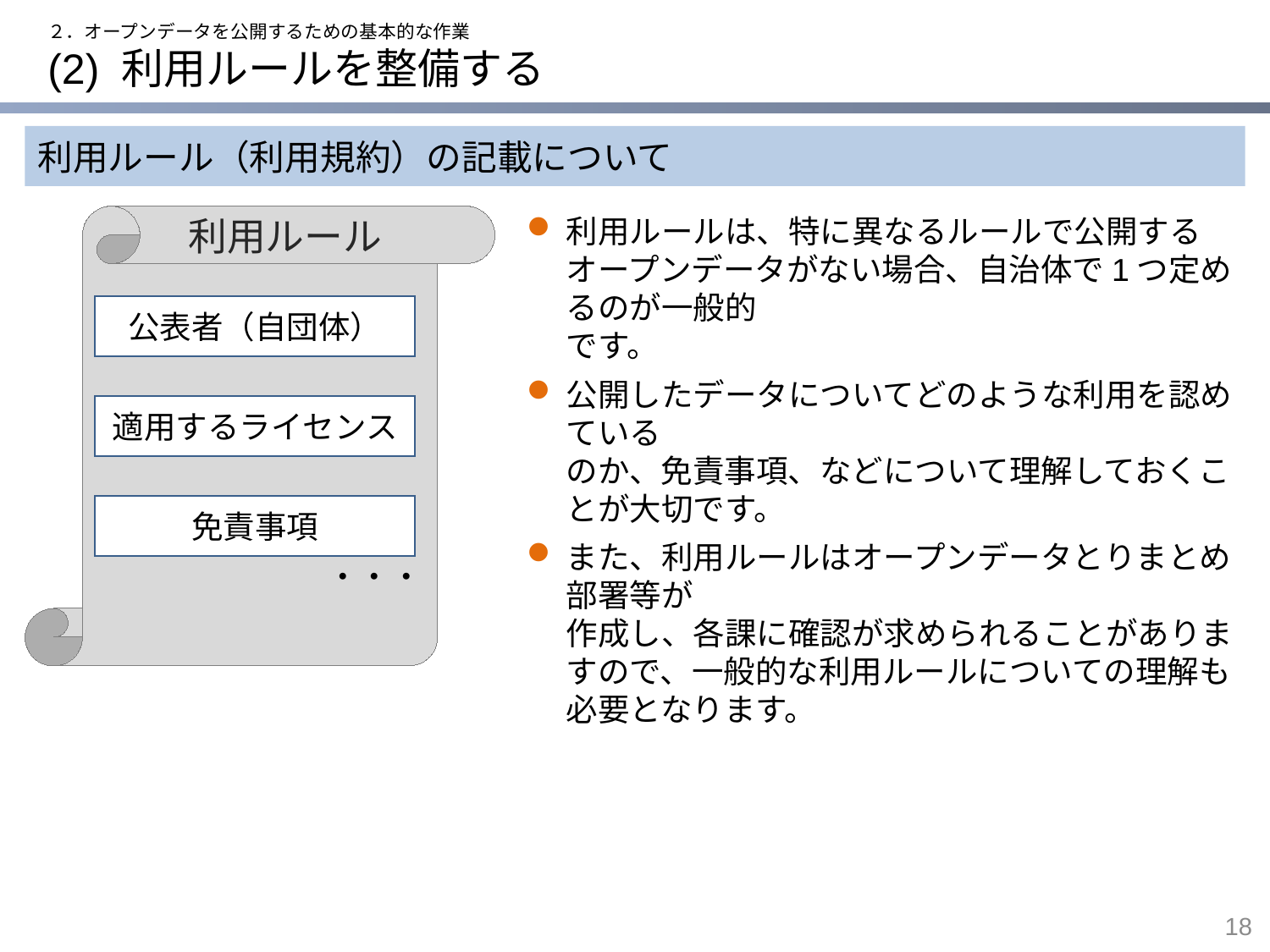

２．オープンデータを公開するための基本的な作業
# (2) 利用ルールを整備する
利用ルール（利用規約）の記載について

利用ルール
利用ルールは、特に異なるルールで公開するオープンデータがない場合、自治体で1つ定めるのが一般的
です。
公開したデータについてどのような利用を認めている
のか、免責事項、などについて理解しておくことが大切です。
また、利用ルールはオープンデータとりまとめ部署等が
作成し、各課に確認が求められることがありますので、一般的な利用ルールについての理解も必要となります。

公表者（自団体）
適用するライセンス
免責事項
・・・
18